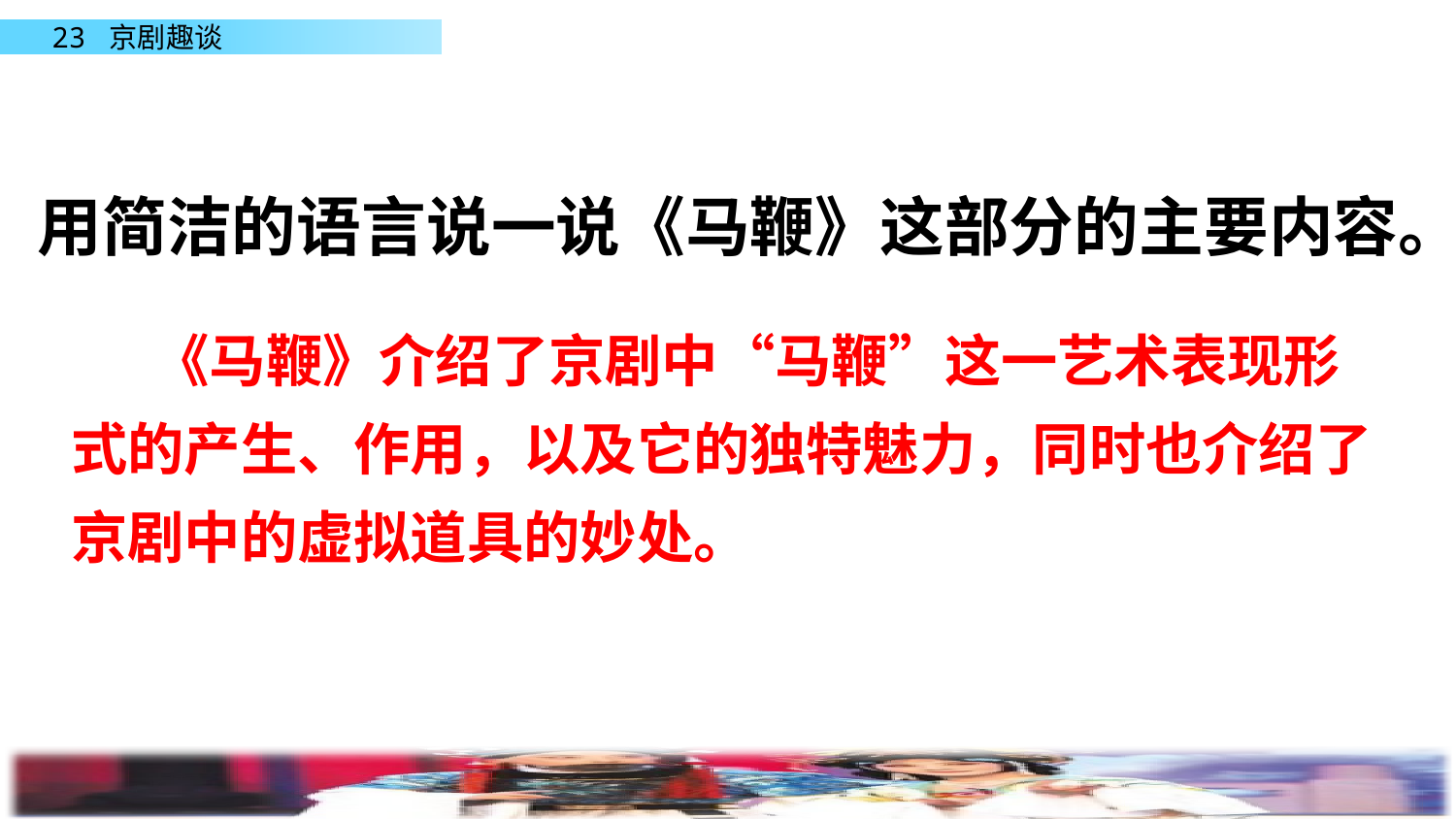

用简洁的语言说一说《马鞭》这部分的主要内容。
   《马鞭》介绍了京剧中“马鞭”这一艺术表现形式的产生、作用，以及它的独特魅力，同时也介绍了京剧中的虚拟道具的妙处。